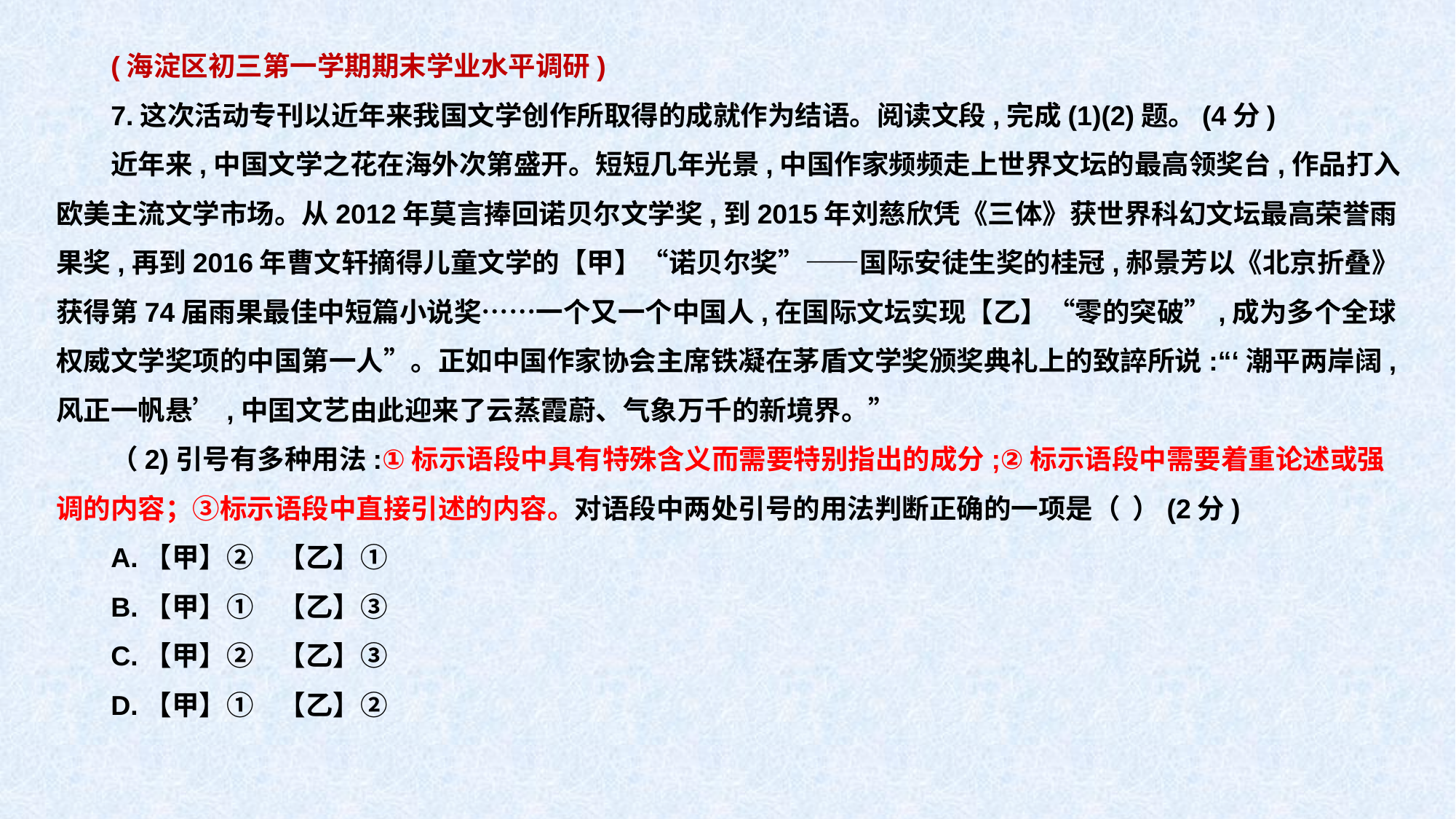

(海淀区初三第一学期期末学业水平调研)
7.这次活动专刊以近年来我国文学创作所取得的成就作为结语。阅读文段,完成(1)(2)题。(4分)
近年来,中国文学之花在海外次第盛开。短短几年光景,中国作家频频走上世界文坛的最高领奖台,作品打入欧美主流文学市场。从2012年莫言捧回诺贝尔文学奖,到2015年刘慈欣凭《三体》获世界科幻文坛最高荣誉雨果奖,再到2016年曹文轩摘得儿童文学的【甲】“诺贝尔奖”——国际安徒生奖的桂冠,郝景芳以《北京折叠》获得第74届雨果最佳中短篇小说奖……一个又一个中国人,在国际文坛实现【乙】“零的突破”,成为多个全球权威文学奖项的中国第一人”。正如中国作家协会主席铁凝在茅盾文学奖颁奖典礼上的致誶所说:“‘潮平两岸阔,风正一帆悬’,中囯文艺由此迎来了云蒸霞蔚、气象万千的新境界。”
（2)引号有多种用法:①标示语段中具有特殊含义而需要特别指出的成分;②标示语段中需要着重论述或强调的内容；③标示语段中直接引述的内容。对语段中两处引号的用法判断正确的一项是（  ）(2分)
A.【甲】②    【乙】①
B.【甲】①    【乙】③
C.【甲】②    【乙】③
D.【甲】①    【乙】②